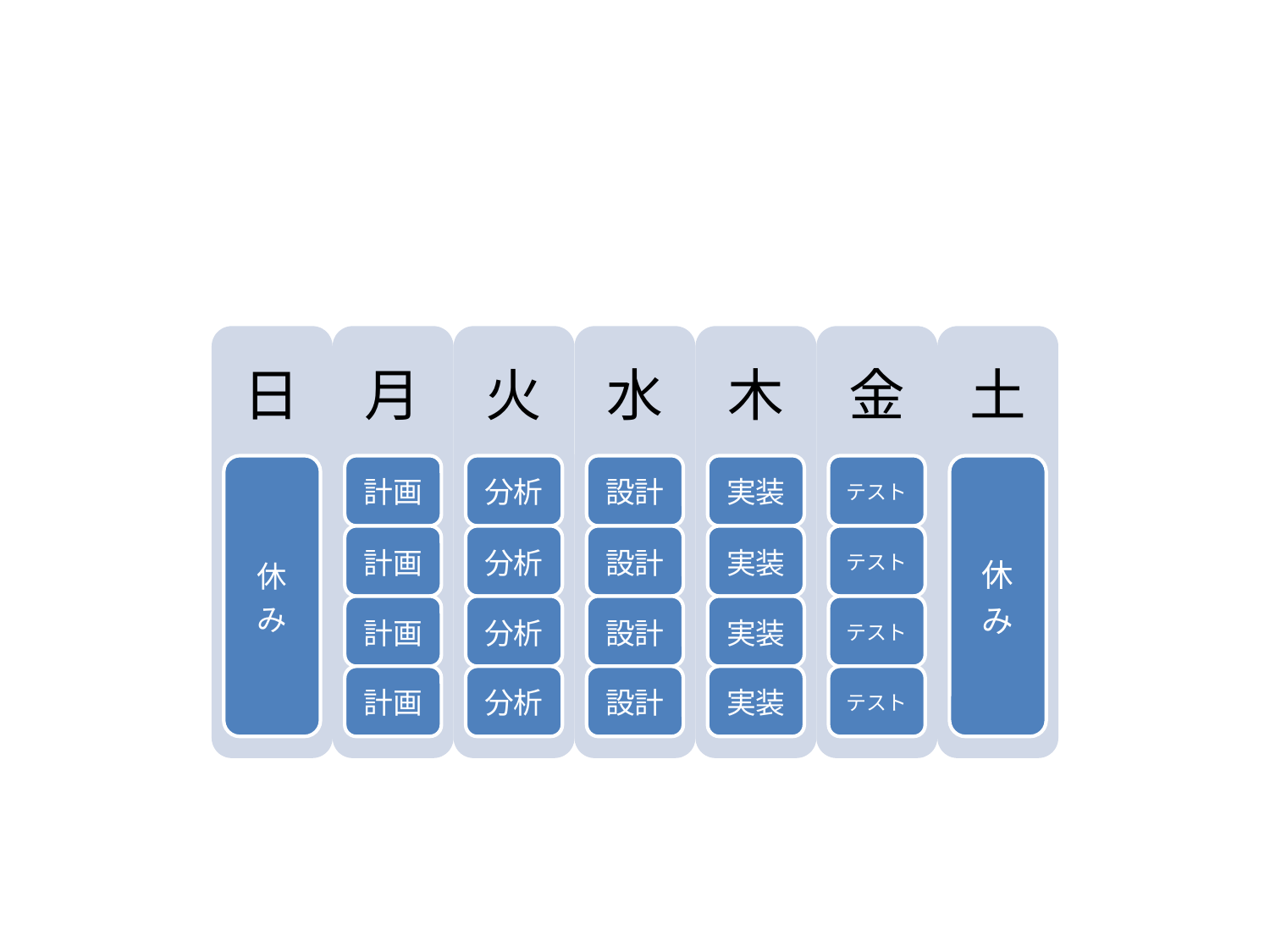

火
分析
分析
水
設計
設計
木
実装
実装
金
土
テスト
テスト
月
計画
休み
分析
分析
設計
設計
テスト
テスト
実装
実装
日
休み
計画
計画
計画